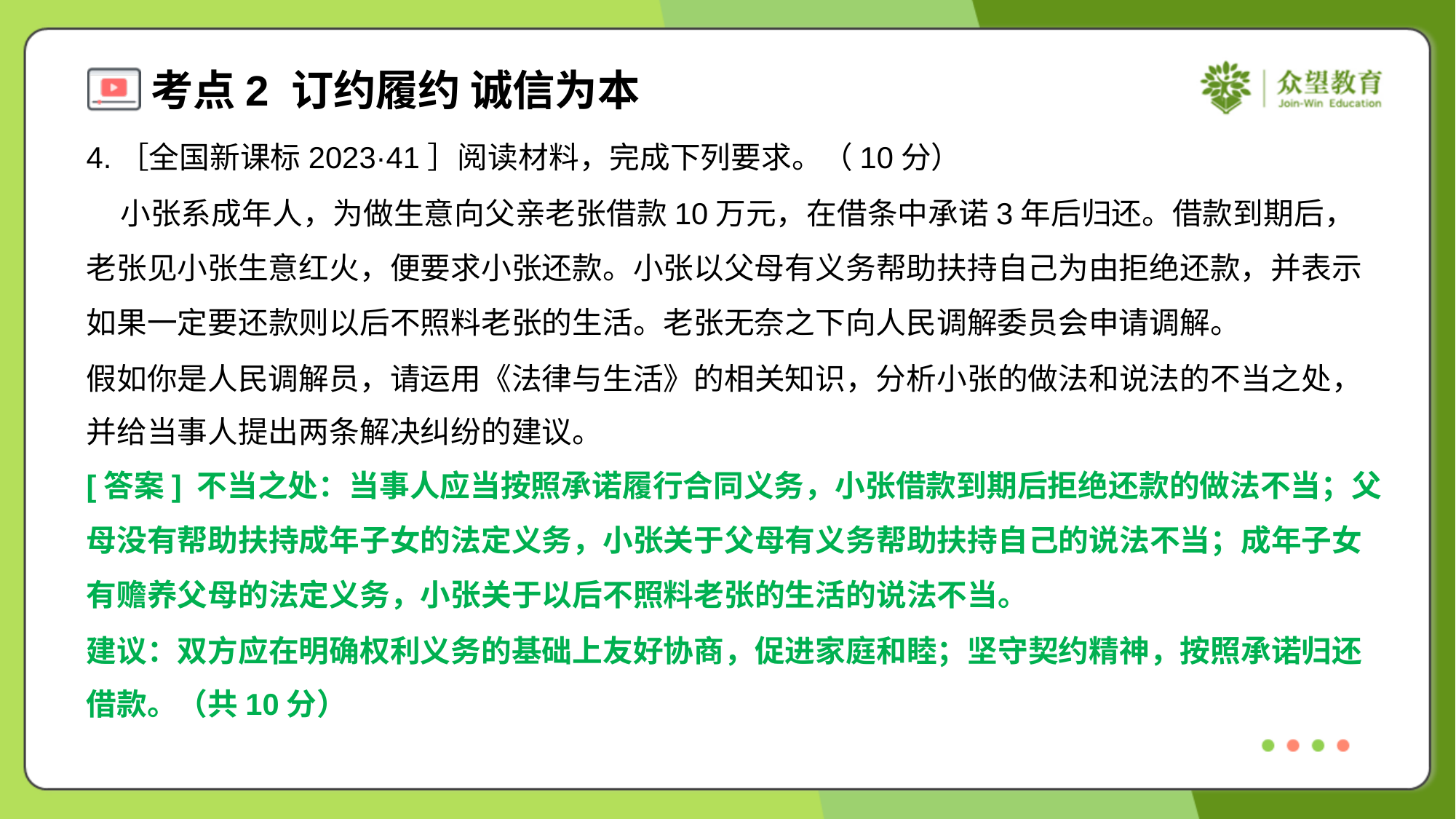

4.［全国新课标2023·41］阅读材料，完成下列要求。（10分）
    小张系成年人，为做生意向父亲老张借款10万元，在借条中承诺3年后归还。借款到期后，
老张见小张生意红火，便要求小张还款。小张以父母有义务帮助扶持自己为由拒绝还款，并表示
如果一定要还款则以后不照料老张的生活。老张无奈之下向人民调解委员会申请调解。
假如你是人民调解员，请运用《法律与生活》的相关知识，分析小张的做法和说法的不当之处，
并给当事人提出两条解决纠纷的建议。
[答案] 不当之处：当事人应当按照承诺履行合同义务，小张借款到期后拒绝还款的做法不当；父
母没有帮助扶持成年子女的法定义务，小张关于父母有义务帮助扶持自己的说法不当；成年子女
有赡养父母的法定义务，小张关于以后不照料老张的生活的说法不当。
建议：双方应在明确权利义务的基础上友好协商，促进家庭和睦；坚守契约精神，按照承诺归还
借款。（共10分）